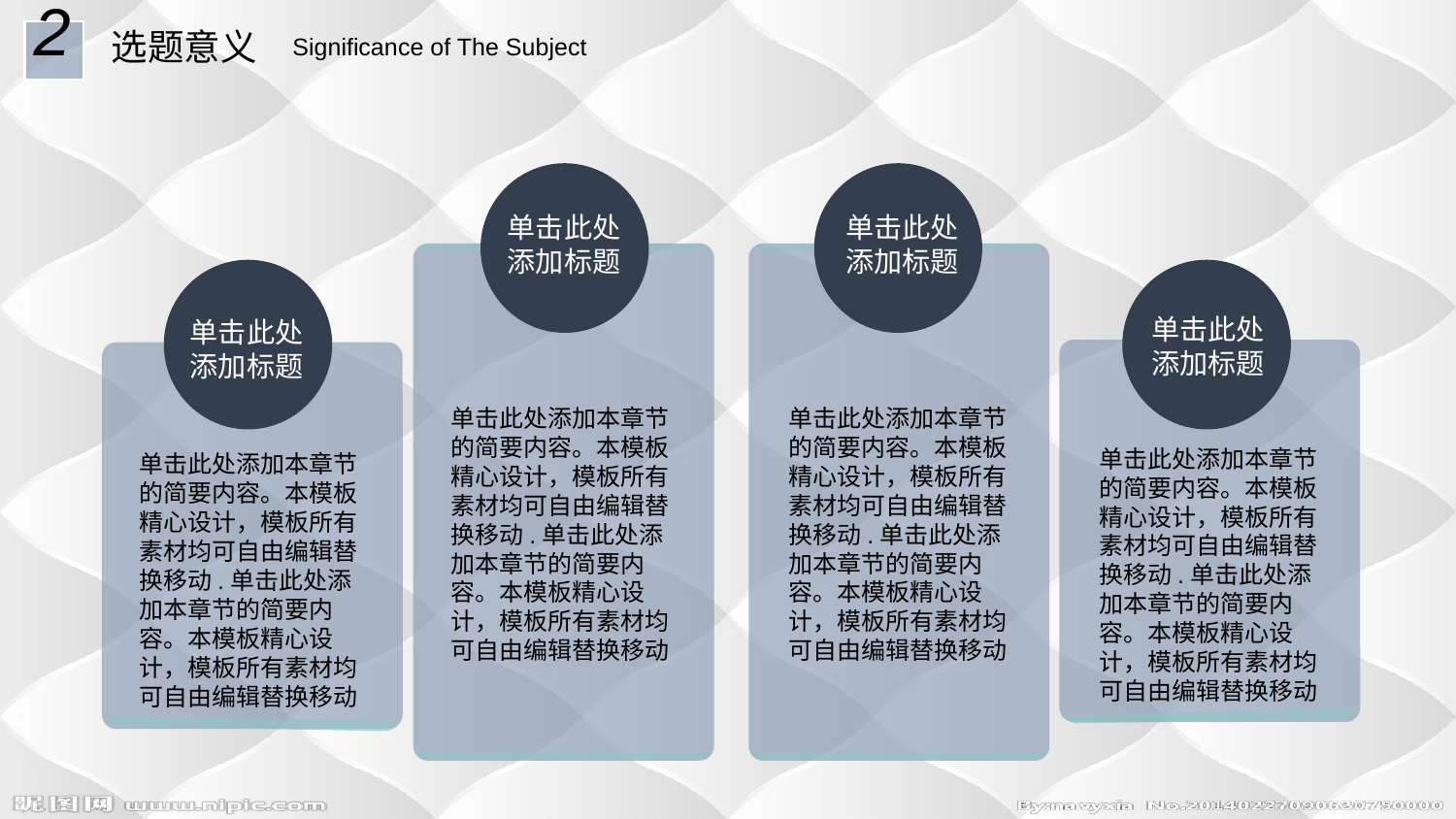

2
选题意义

Significance of The Subject

单击此处添加标题
单击此处添加标题

单击此处添加标题
单击此处添加标题

单击此处添加本章节的简要内容。本模板精心设计，模板所有素材均可自由编辑替换移动.单击此处添加本章节的简要内容。本模板精心设计，模板所有素材均可自由编辑替换移动
单击此处添加本章节的简要内容。本模板精心设计，模板所有素材均可自由编辑替换移动.单击此处添加本章节的简要内容。本模板精心设计，模板所有素材均可自由编辑替换移动
单击此处添加本章节的简要内容。本模板精心设计，模板所有素材均可自由编辑替换移动.单击此处添加本章节的简要内容。本模板精心设计，模板所有素材均可自由编辑替换移动
单击此处添加本章节的简要内容。本模板精心设计，模板所有素材均可自由编辑替换移动.单击此处添加本章节的简要内容。本模板精心设计，模板所有素材均可自由编辑替换移动